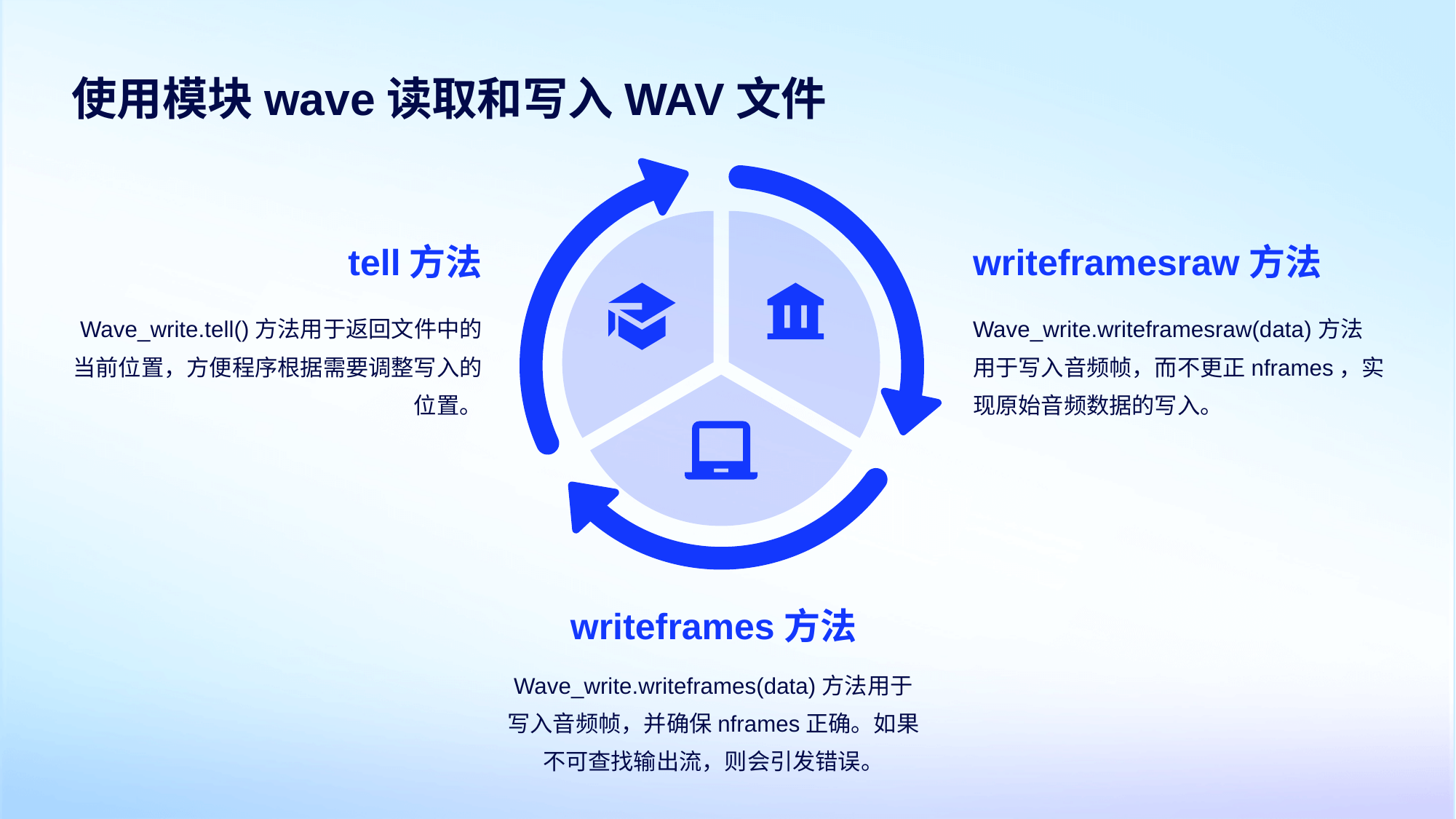

使用模块wave读取和写入WAV文件

tell方法
writeframesraw方法

Wave_write.tell()方法用于返回文件中的当前位置，方便程序根据需要调整写入的位置。
Wave_write.writeframesraw(data)方法用于写入音频帧，而不更正nframes，实现原始音频数据的写入。

writeframes方法
Wave_write.writeframes(data)方法用于写入音频帧，并确保nframes正确。如果不可查找输出流，则会引发错误。